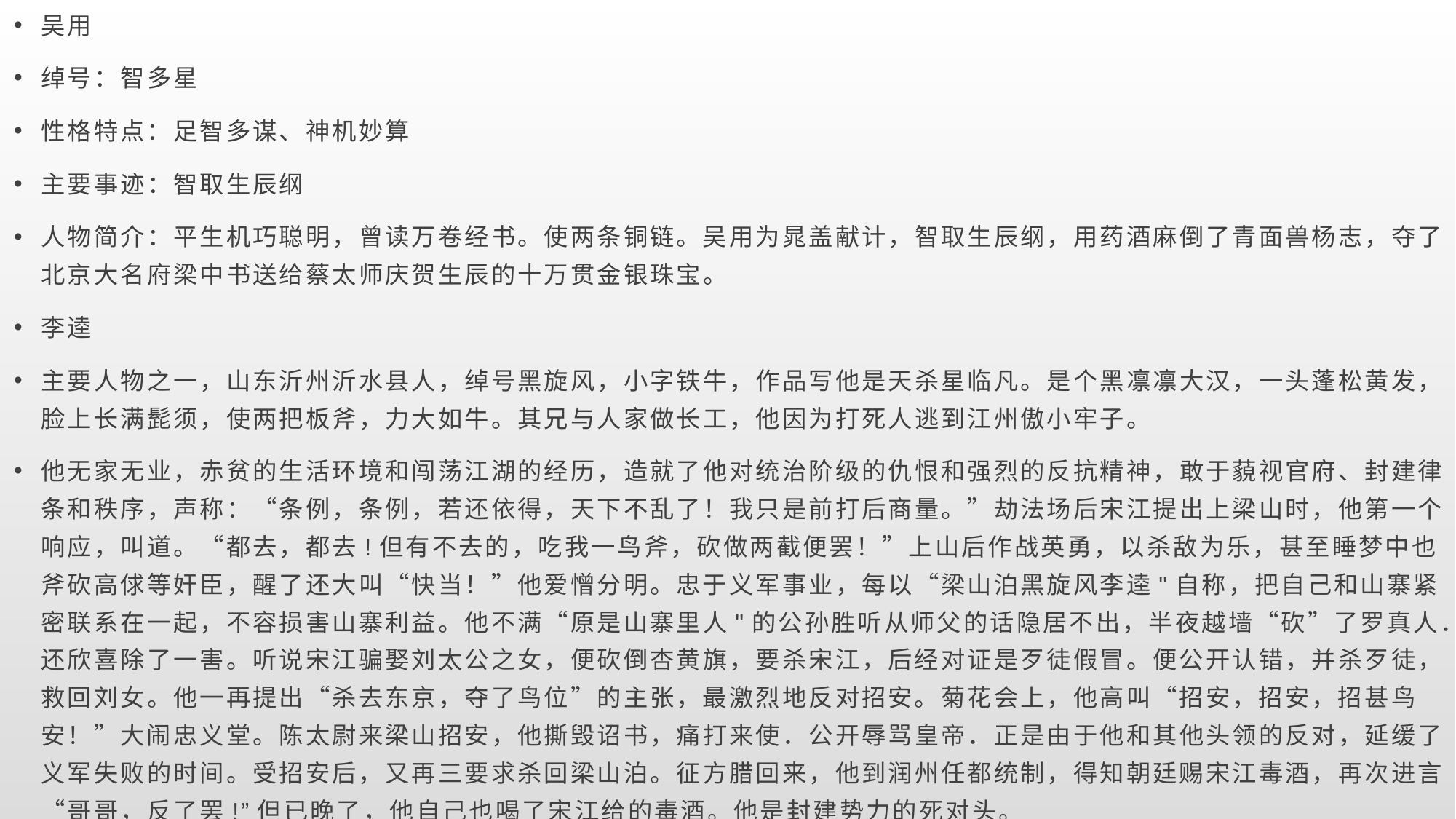

吴用
绰号：智多星
性格特点：足智多谋、神机妙算
主要事迹：智取生辰纲
人物简介：平生机巧聪明，曾读万卷经书。使两条铜链。吴用为晁盖献计，智取生辰纲，用药酒麻倒了青面兽杨志，夺了北京大名府梁中书送给蔡太师庆贺生辰的十万贯金银珠宝。
李逵
主要人物之一，山东沂州沂水县人，绰号黑旋风，小字铁牛，作品写他是天杀星临凡。是个黑凛凛大汉，一头蓬松黄发，脸上长满髭须，使两把板斧，力大如牛。其兄与人家做长工，他因为打死人逃到江州傲小牢子。
他无家无业，赤贫的生活环境和闯荡江湖的经历，造就了他对统治阶级的仇恨和强烈的反抗精神，敢于藐视官府、封建律条和秩序，声称：“条例，条例，若还依得，天下不乱了！我只是前打后商量。”劫法场后宋江提出上梁山时，他第一个响应，叫道。“都去，都去!但有不去的，吃我一鸟斧，砍做两截便罢！”上山后作战英勇，以杀敌为乐，甚至睡梦中也斧砍高俅等奸臣，醒了还大叫“快当！”他爱憎分明。忠于义军事业，每以“梁山泊黑旋风李逵"自称，把自己和山寨紧密联系在一起，不容损害山寨利益。他不满“原是山寨里人"的公孙胜听从师父的话隐居不出，半夜越墙“砍”了罗真人．还欣喜除了一害。听说宋江骗娶刘太公之女，便砍倒杏黄旗，要杀宋江，后经对证是歹徒假冒。便公开认错，并杀歹徒，救回刘女。他一再提出“杀去东京，夺了鸟位”的主张，最激烈地反对招安。菊花会上，他高叫“招安，招安，招甚鸟安！”大闹忠义堂。陈太尉来梁山招安，他撕毁诏书，痛打来使．公开辱骂皇帝．正是由于他和其他头领的反对，延缓了义军失败的时间。受招安后，又再三要求杀回梁山泊。征方腊回来，他到润州任都统制，得知朝廷赐宋江毒酒，再次进言“哥哥，反了罢!”但已晚了，他自己也喝了宋江给的毒酒。他是封建势力的死对头。